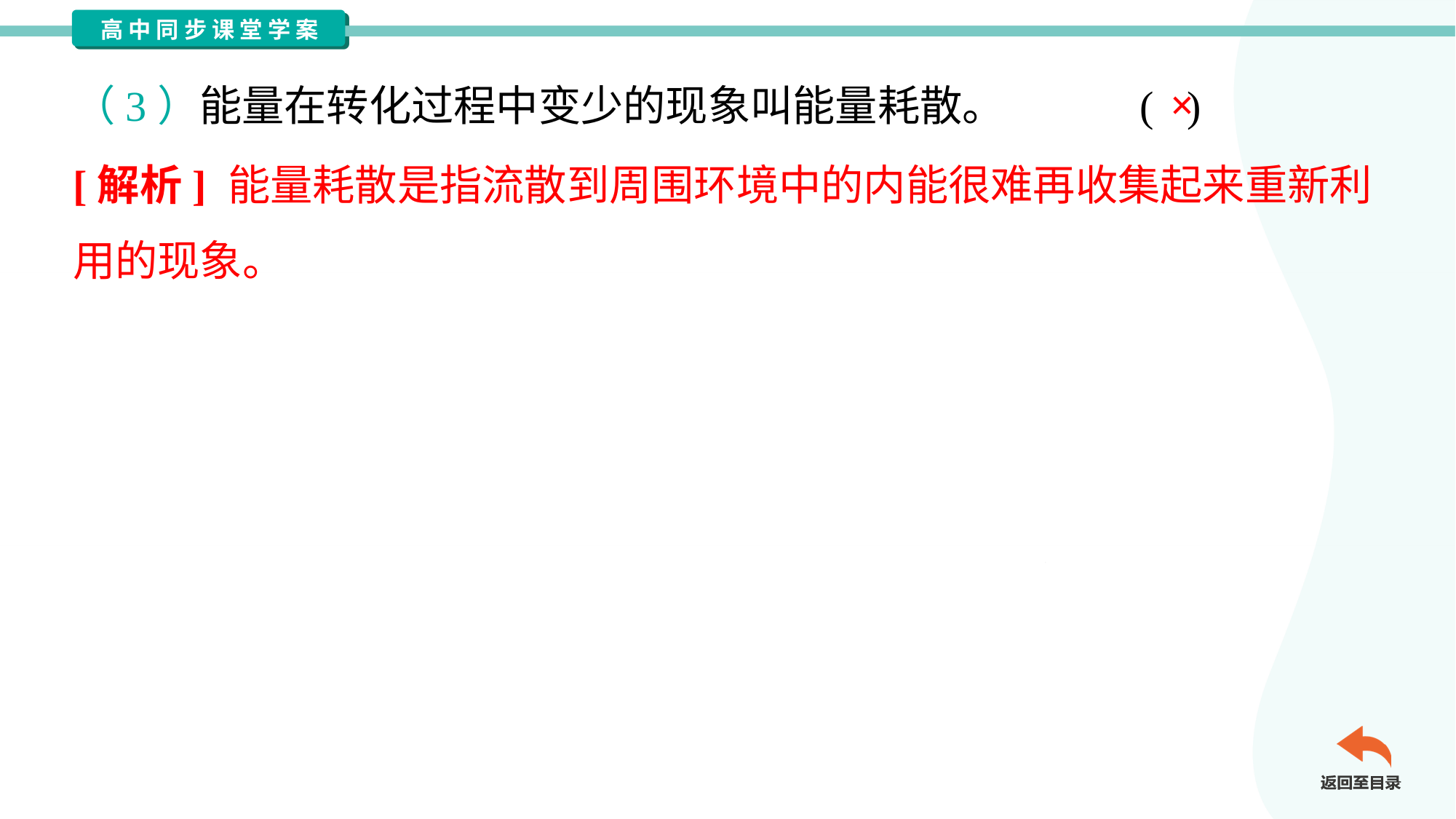

×
（3）能量在转化过程中变少的现象叫能量耗散。	(   )
[解析] 能量耗散是指流散到周围环境中的内能很难再收集起来重新利
用的现象。